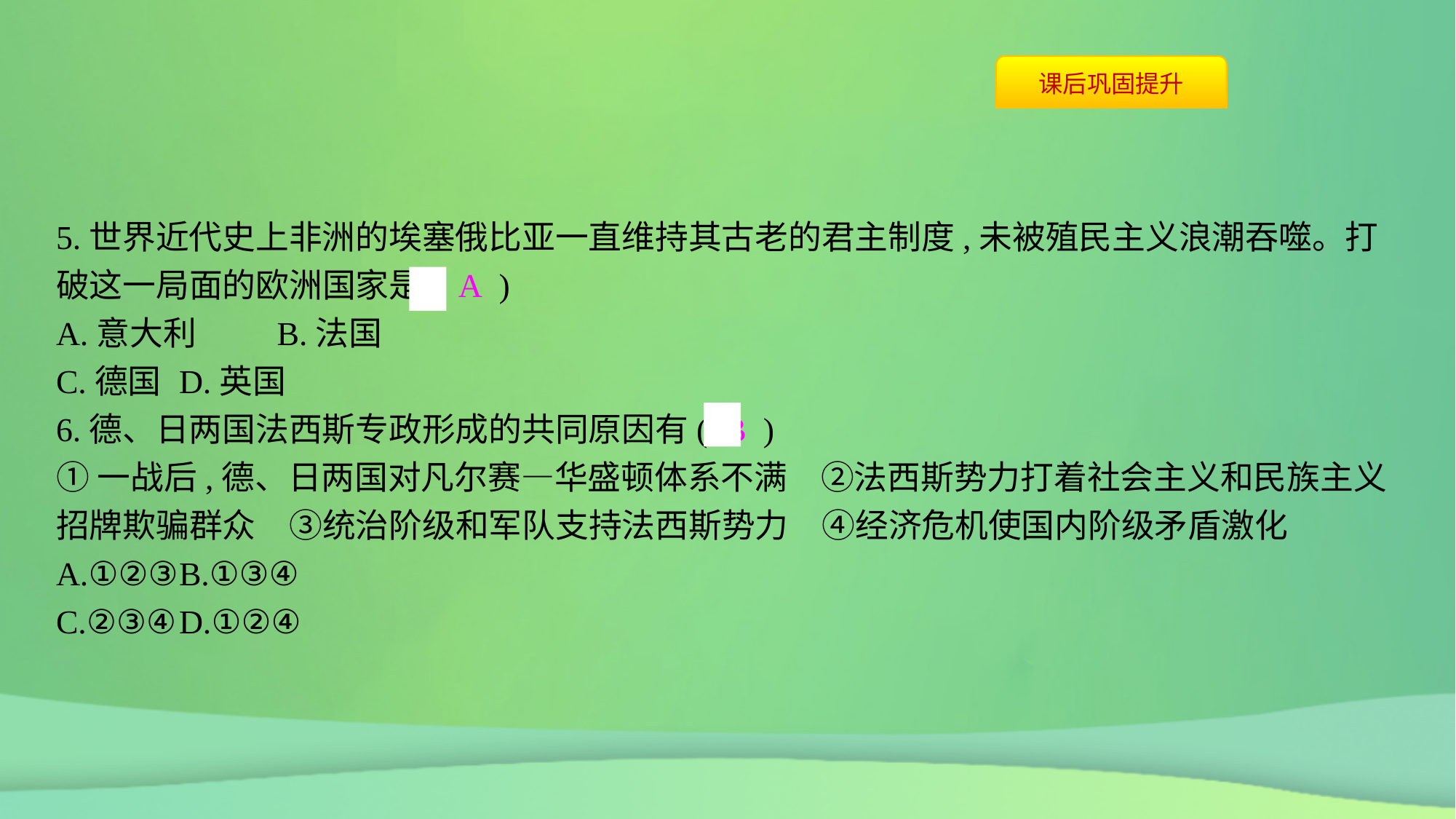

5.世界近代史上非洲的埃塞俄比亚一直维持其古老的君主制度,未被殖民主义浪潮吞噬。打破这一局面的欧洲国家是(  A  )
A.意大利	B.法国
C.德国	D.英国
6.德、日两国法西斯专政形成的共同原因有(  B  )
①一战后,德、日两国对凡尔赛—华盛顿体系不满　②法西斯势力打着社会主义和民族主义招牌欺骗群众　③统治阶级和军队支持法西斯势力　④经济危机使国内阶级矛盾激化
A.①②③	B.①③④
C.②③④	D.①②④